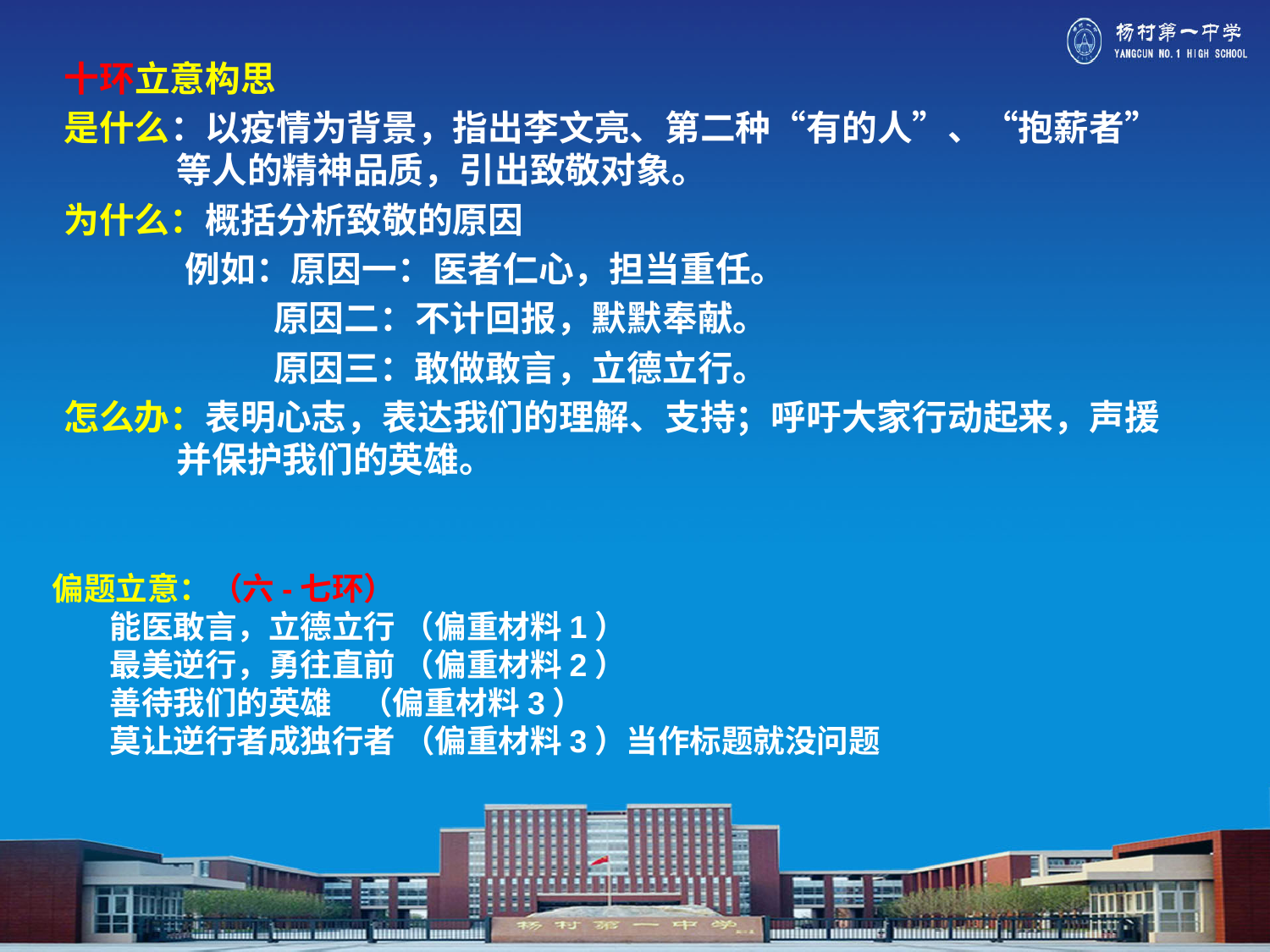

#
十环立意构思
是什么：以疫情为背景，指出李文亮、第二种“有的人”、“抱薪者”
              等人的精神品质，引出致敬对象。
为什么：概括分析致敬的原因
              例如：原因一：医者仁心，担当重任。
                         原因二：不计回报，默默奉献。
                         原因三：敢做敢言，立德立行。
怎么办：表明心志，表达我们的理解、支持；呼吁大家行动起来，声援
              并保护我们的英雄。

偏题立意：（六-七环）
       能医敢言，立德立行 （偏重材料1）
       最美逆行，勇往直前 （偏重材料2）
       善待我们的英雄    （偏重材料3）
       莫让逆行者成独行者 （偏重材料3）当作标题就没问题